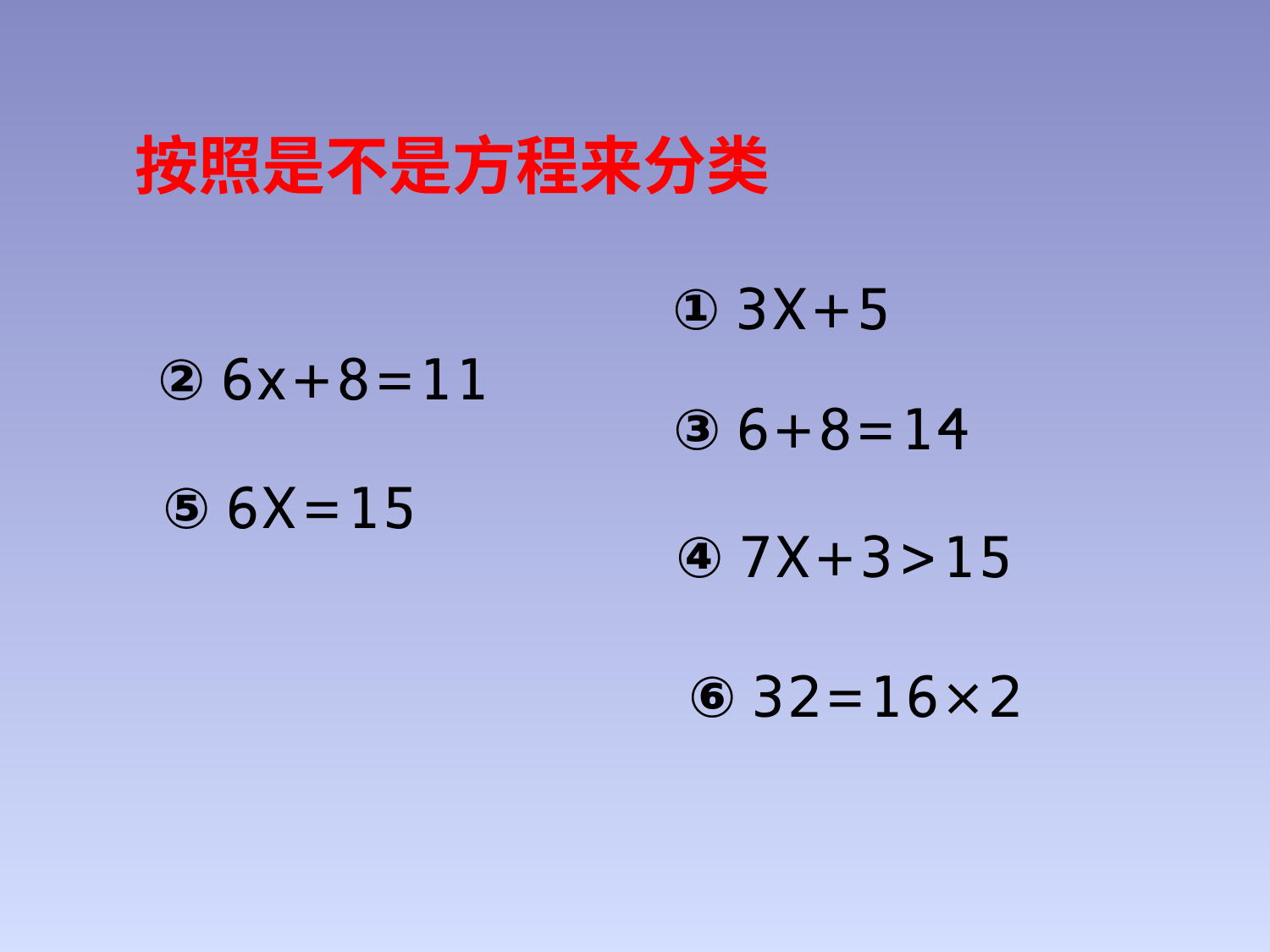

按照是不是方程来分类
① 3X+5
② 6x+8=11
③ 6+8=14
⑤ 6X=15
④ 7X+3>15
⑥ 32=16×2